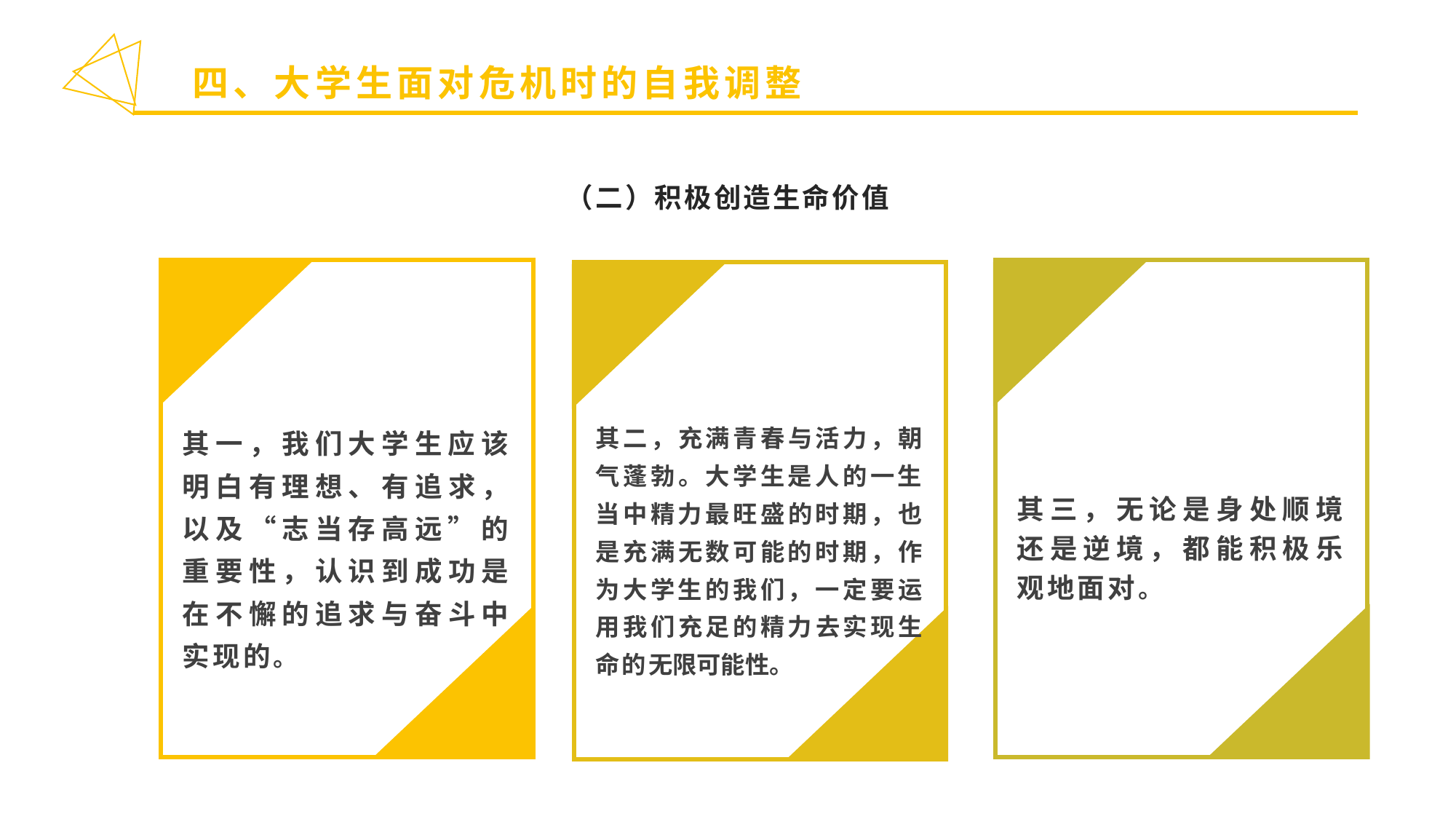

四、大学生面对危机时的自我调整
（二）积极创造生命价值

其一，我们大学生应该明白有理想、有追求，以及“志当存高远”的重要性，认识到成功是在不懈的追求与奋斗中实现的。
其三，无论是身处顺境还是逆境，都能积极乐观地面对。

其二，充满青春与活力，朝气蓬勃。大学生是人的一生当中精力最旺盛的时期，也是充满无数可能的时期，作为大学生的我们，一定要运用我们充足的精力去实现生命的无限可能性。